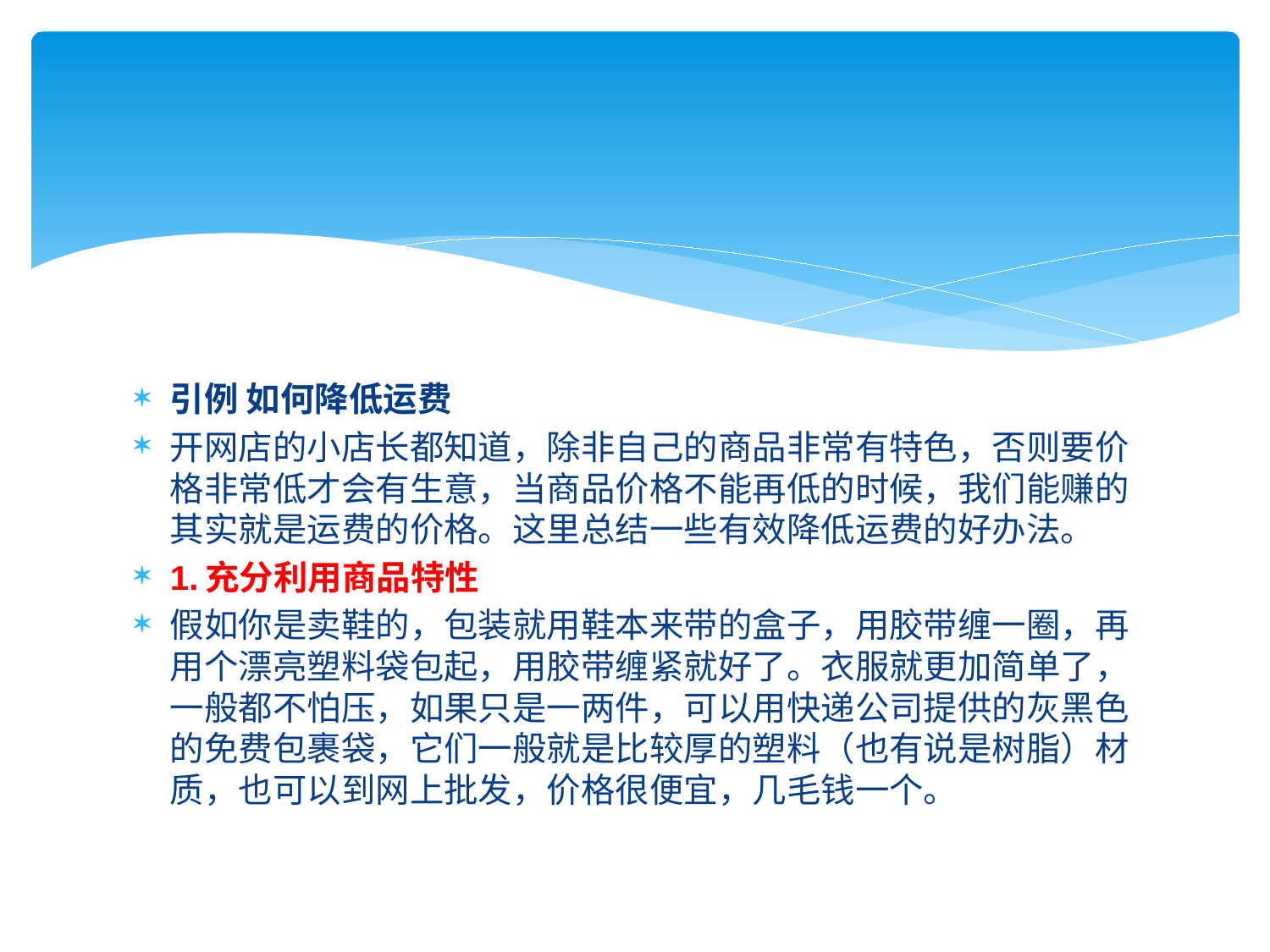

引例 如何降低运费
开网店的小店长都知道，除非自己的商品非常有特色，否则要价格非常低才会有生意，当商品价格不能再低的时候，我们能赚的其实就是运费的价格。这里总结一些有效降低运费的好办法。
1.充分利用商品特性
假如你是卖鞋的，包装就用鞋本来带的盒子，用胶带缠一圈，再用个漂亮塑料袋包起，用胶带缠紧就好了。衣服就更加简单了，一般都不怕压，如果只是一两件，可以用快递公司提供的灰黑色的免费包裹袋，它们一般就是比较厚的塑料（也有说是树脂）材质，也可以到网上批发，价格很便宜，几毛钱一个。